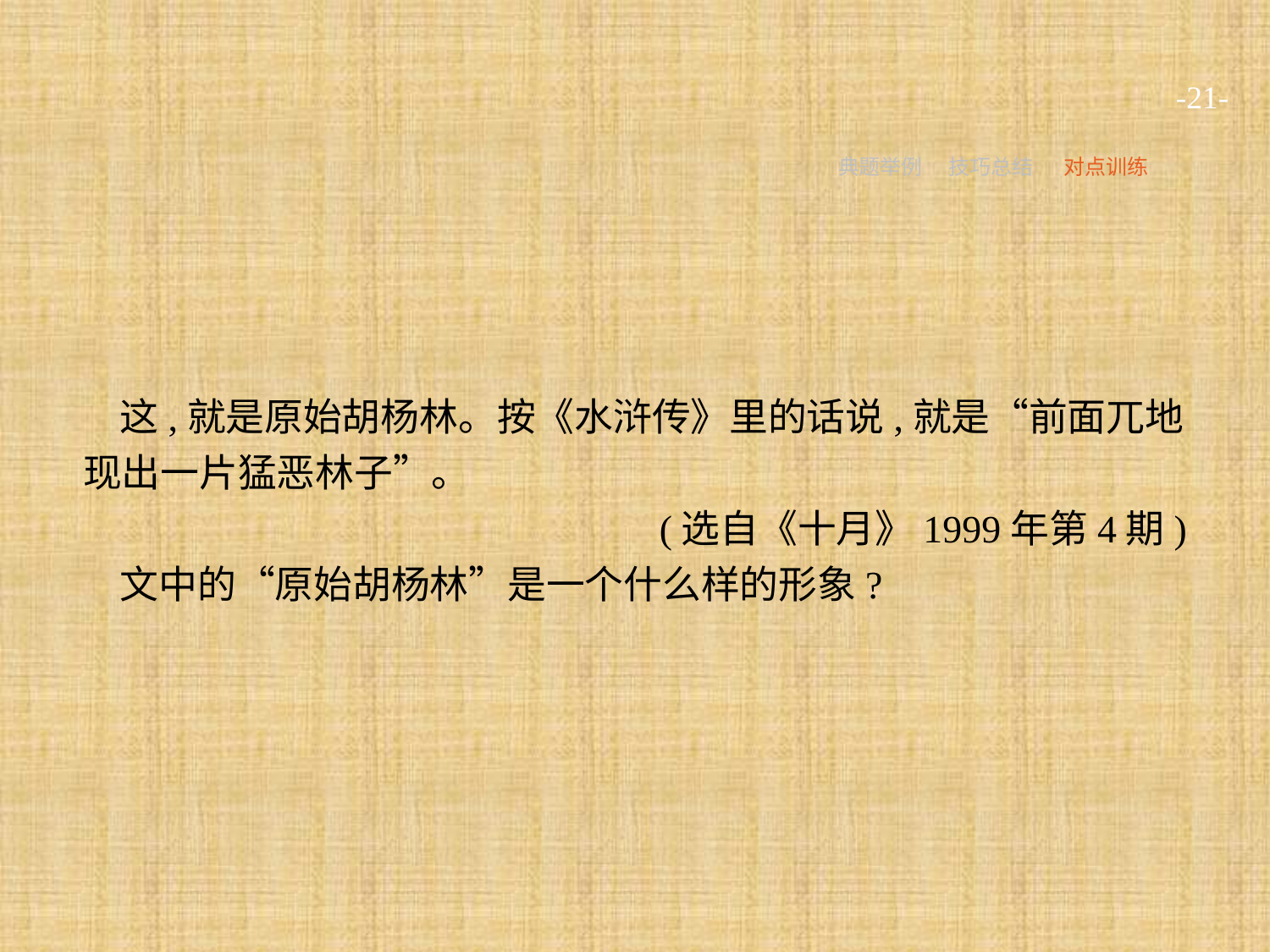

-21-
典题举例
技巧总结
对点训练
这,就是原始胡杨林。按《水浒传》里的话说,就是“前面兀地现出一片猛恶林子”。
(选自《十月》1999年第4期)
文中的“原始胡杨林”是一个什么样的形象?